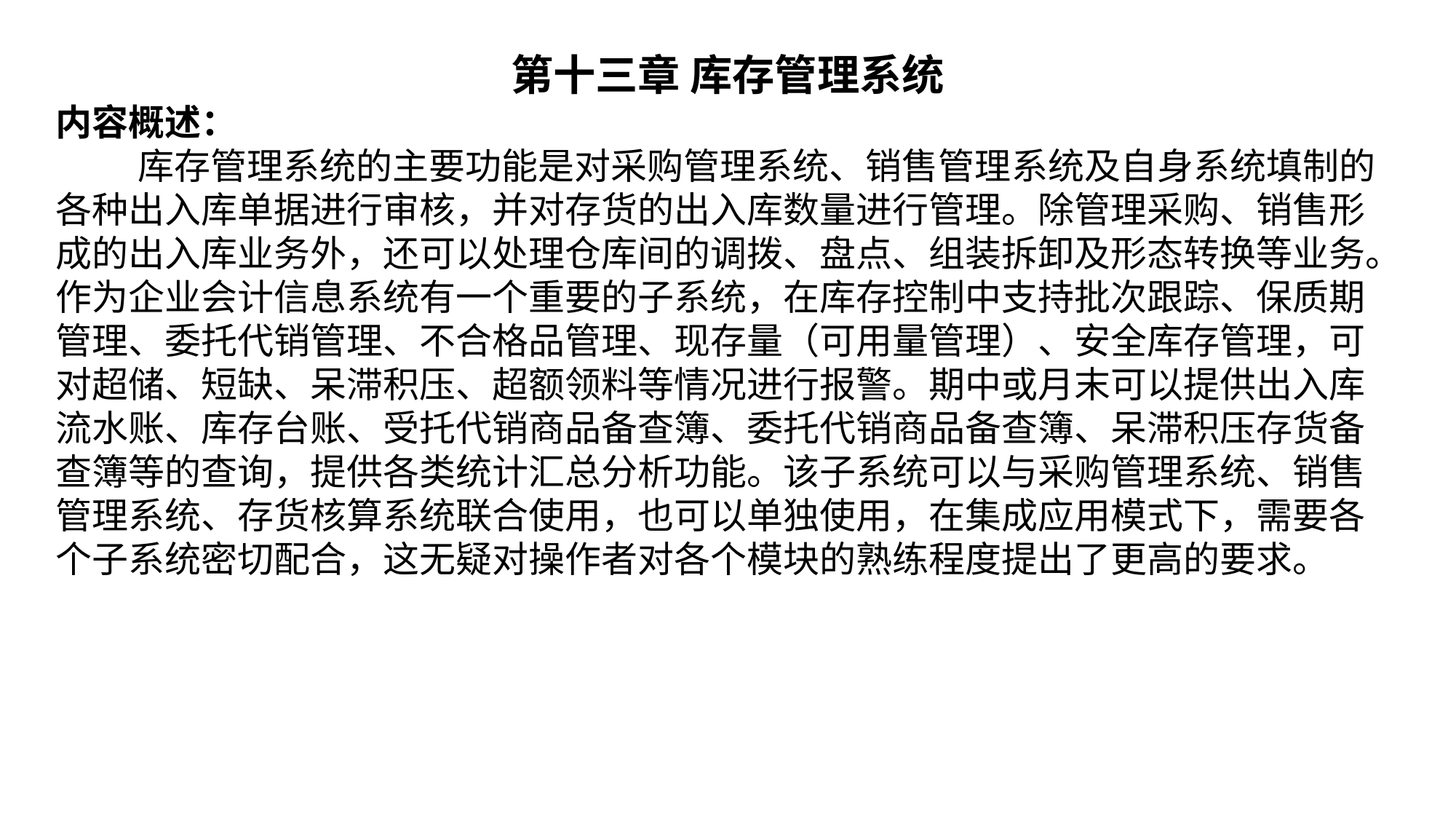

第十三章 库存管理系统
内容概述：
         库存管理系统的主要功能是对采购管理系统、销售管理系统及自身系统填制的各种出入库单据进行审核，并对存货的出入库数量进行管理。除管理采购、销售形成的出入库业务外，还可以处理仓库间的调拨、盘点、组装拆卸及形态转换等业务。作为企业会计信息系统有一个重要的子系统，在库存控制中支持批次跟踪、保质期管理、委托代销管理、不合格品管理、现存量（可用量管理）、安全库存管理，可对超储、短缺、呆滞积压、超额领料等情况进行报警。期中或月末可以提供出入库流水账、库存台账、受托代销商品备查簿、委托代销商品备查簿、呆滞积压存货备查簿等的查询，提供各类统计汇总分析功能。该子系统可以与采购管理系统、销售管理系统、存货核算系统联合使用，也可以单独使用，在集成应用模式下，需要各个子系统密切配合，这无疑对操作者对各个模块的熟练程度提出了更高的要求。